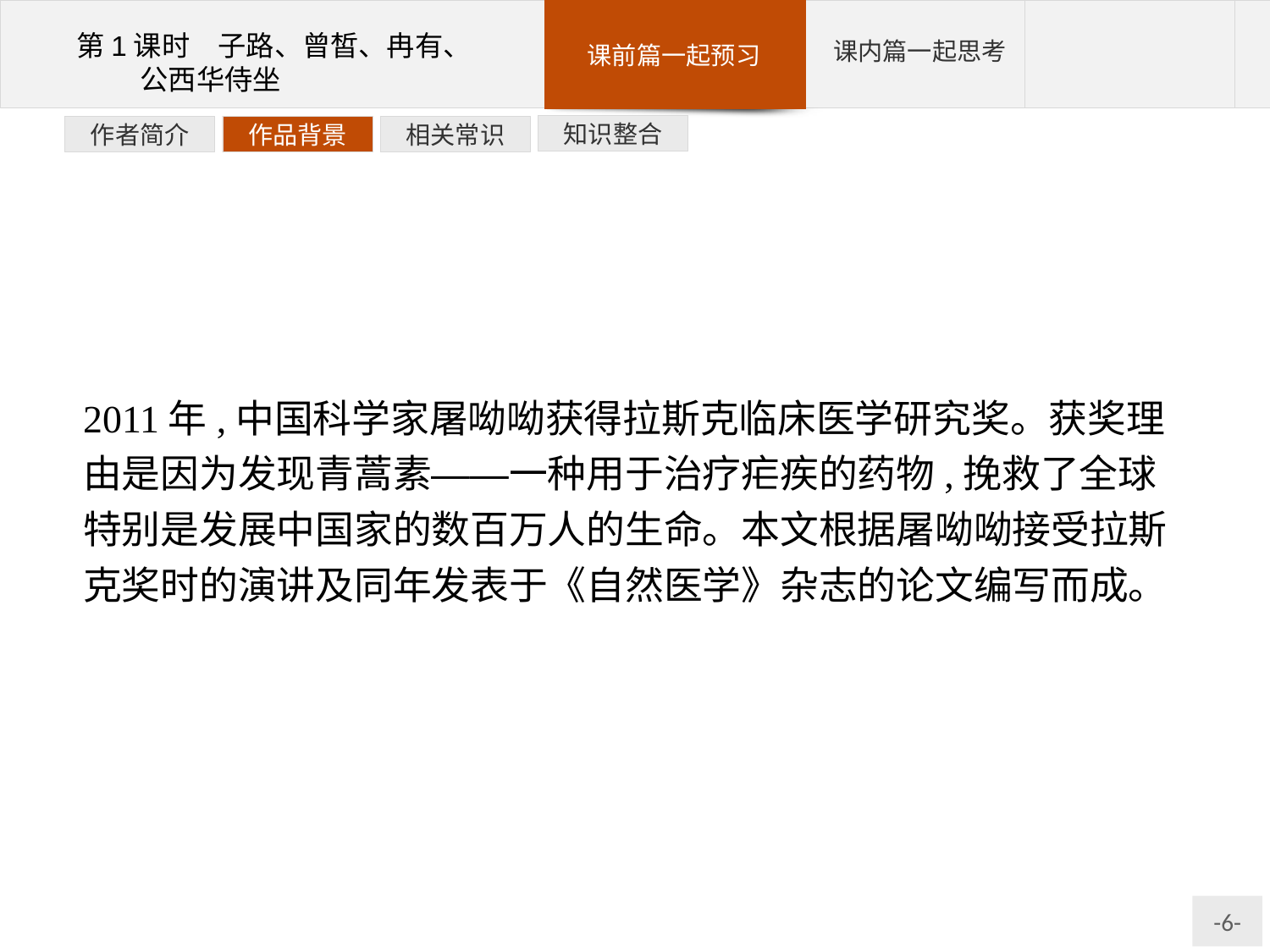

知识整合
相关常识
作品背景
作者简介
2011年,中国科学家屠呦呦获得拉斯克临床医学研究奖。获奖理由是因为发现青蒿素——一种用于治疗疟疾的药物,挽救了全球特别是发展中国家的数百万人的生命。本文根据屠呦呦接受拉斯克奖时的演讲及同年发表于《自然医学》杂志的论文编写而成。